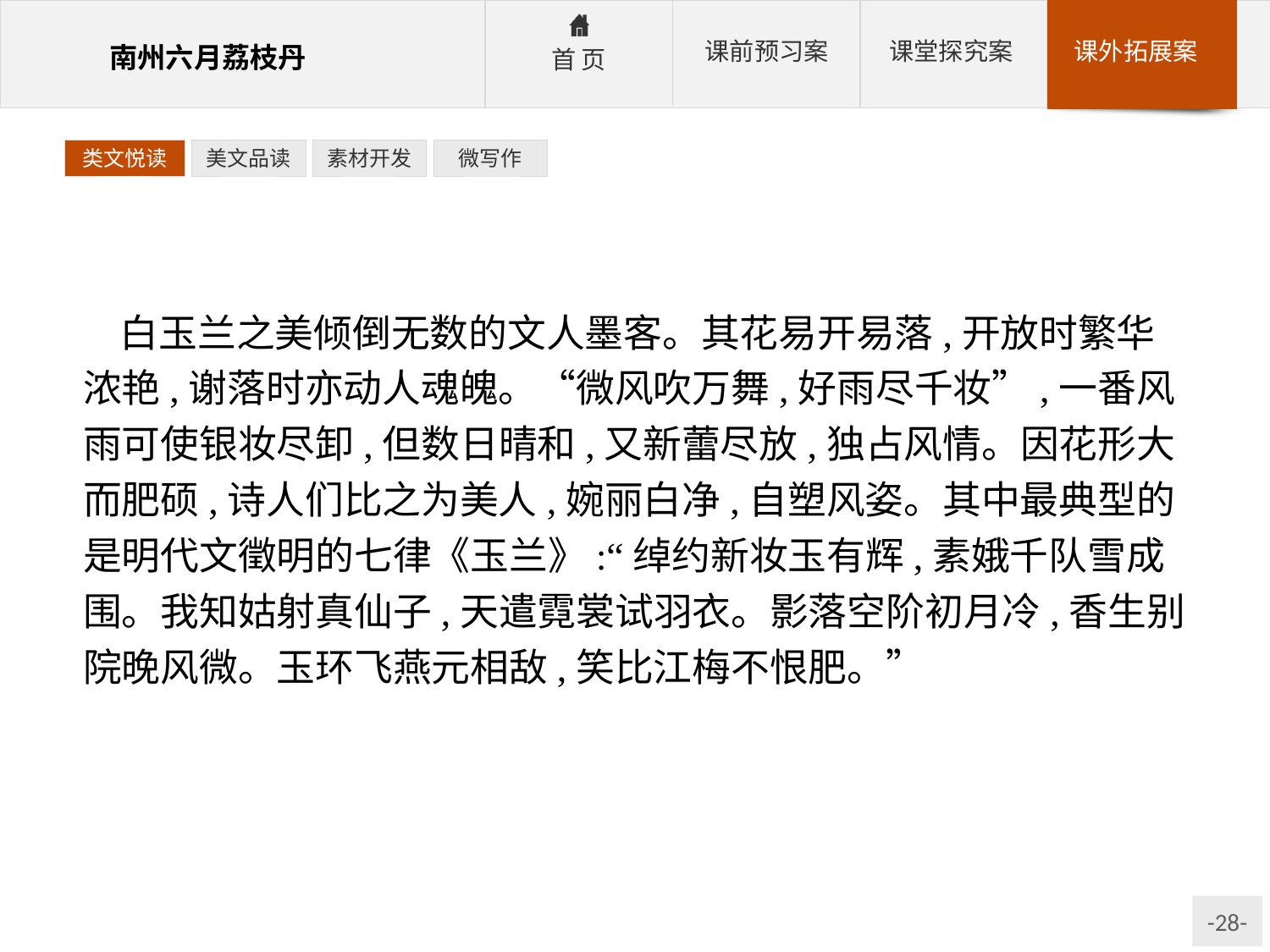

类文悦读
美文品读
素材开发
微写作
白玉兰之美倾倒无数的文人墨客。其花易开易落,开放时繁华浓艳,谢落时亦动人魂魄。“微风吹万舞,好雨尽千妆”,一番风雨可使银妆尽卸,但数日晴和,又新蕾尽放,独占风情。因花形大而肥硕,诗人们比之为美人,婉丽白净,自塑风姿。其中最典型的是明代文徵明的七律《玉兰》:“绰约新妆玉有辉,素娥千队雪成围。我知姑射真仙子,天遣霓裳试羽衣。影落空阶初月冷,香生别院晚风微。玉环飞燕元相敌,笑比江梅不恨肥。”